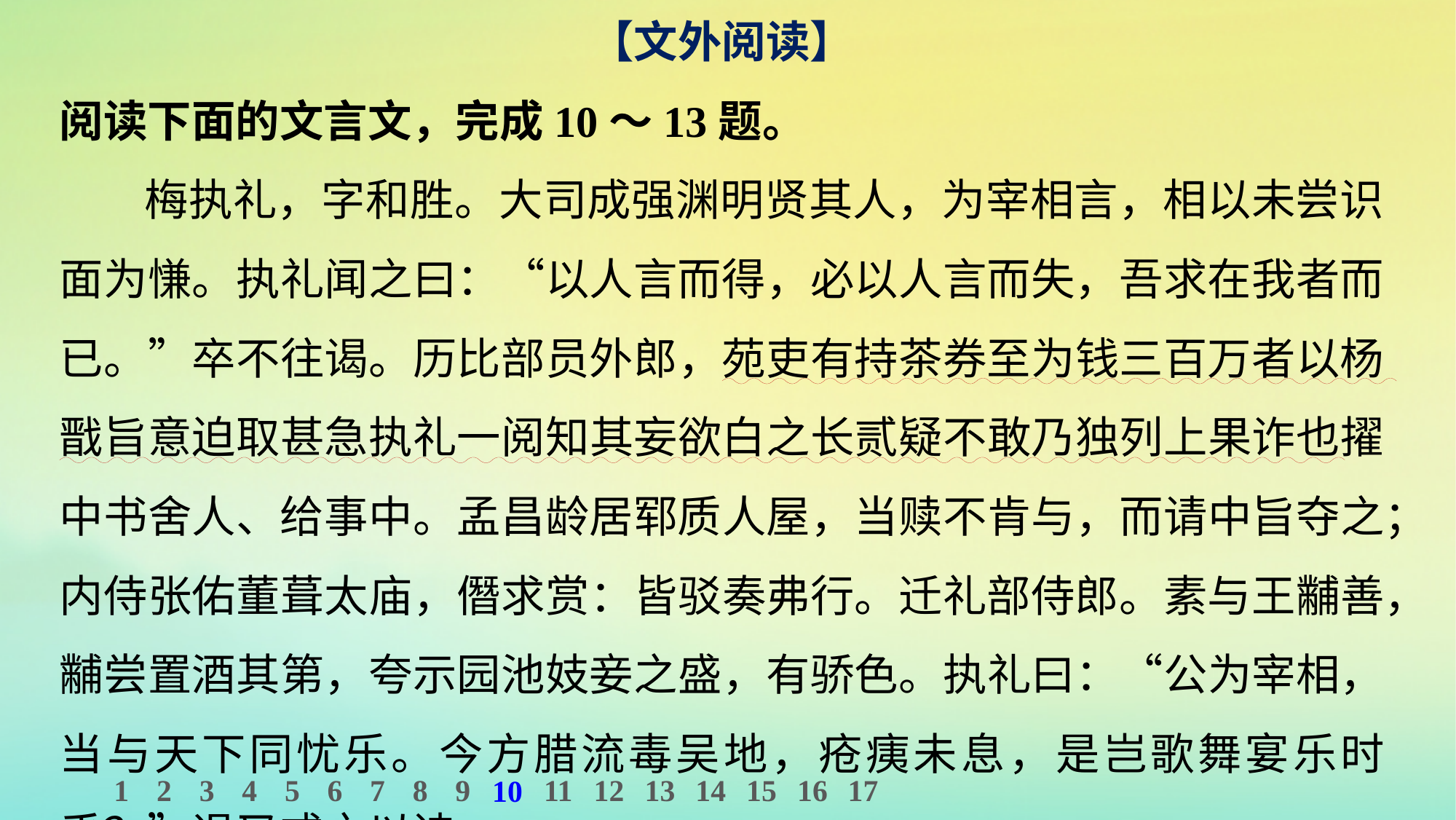

【文外阅读】
阅读下面的文言文，完成10～13题。
梅执礼，字和胜。大司成强渊明贤其人，为宰相言，相以未尝识面为慊。执礼闻之曰：“以人言而得，必以人言而失，吾求在我者而已。”卒不往谒。历比部员外郎，苑吏有持茶券至为钱三百万者以杨戬旨意迫取甚急执礼一阅知其妄欲白之长贰疑不敢乃独列上果诈也擢中书舍人、给事中。孟昌龄居郓质人屋，当赎不肯与，而请中旨夺之；内侍张佑董葺太庙，僭求赏：皆驳奏弗行。迁礼部侍郎。素与王黼善，黼尝置酒其第，夸示园池妓妾之盛，有骄色。执礼曰：“公为宰相，当与天下同忧乐。今方腊流毒吴地，疮痍未息，是岂歌舞宴乐时乎？”退又戒之以诗。
1
2
3
4
5
6
7
8
9
11
12
13
14
15
16
17
10